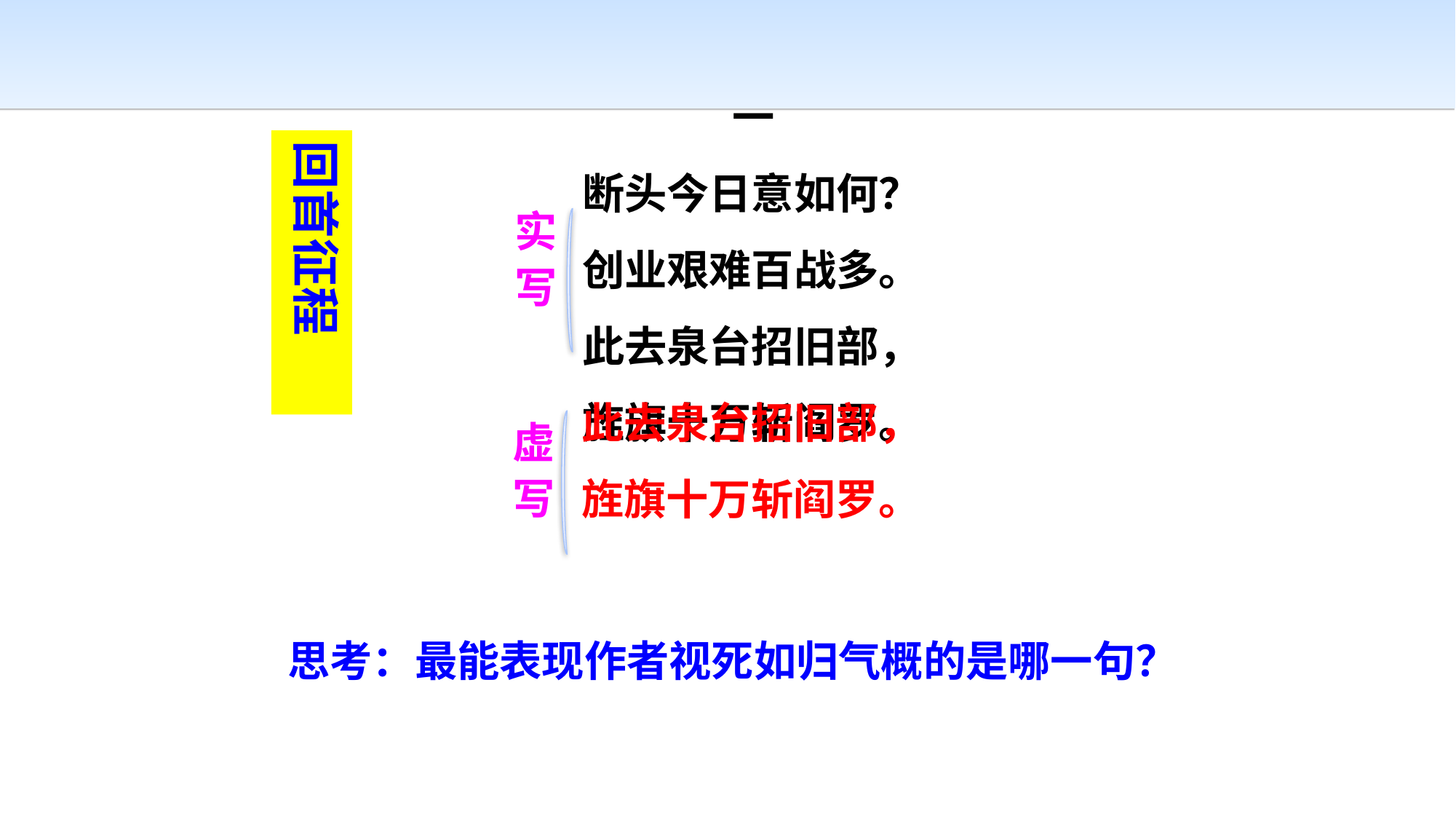

一
断头今日意如何？
创业艰难百战多。
此去泉台招旧部，
旌旗十万斩阎罗。
回首征程
实
写

此去泉台招旧部，
旌旗十万斩阎罗。
虚
写

思考：最能表现作者视死如归气概的是哪一句？